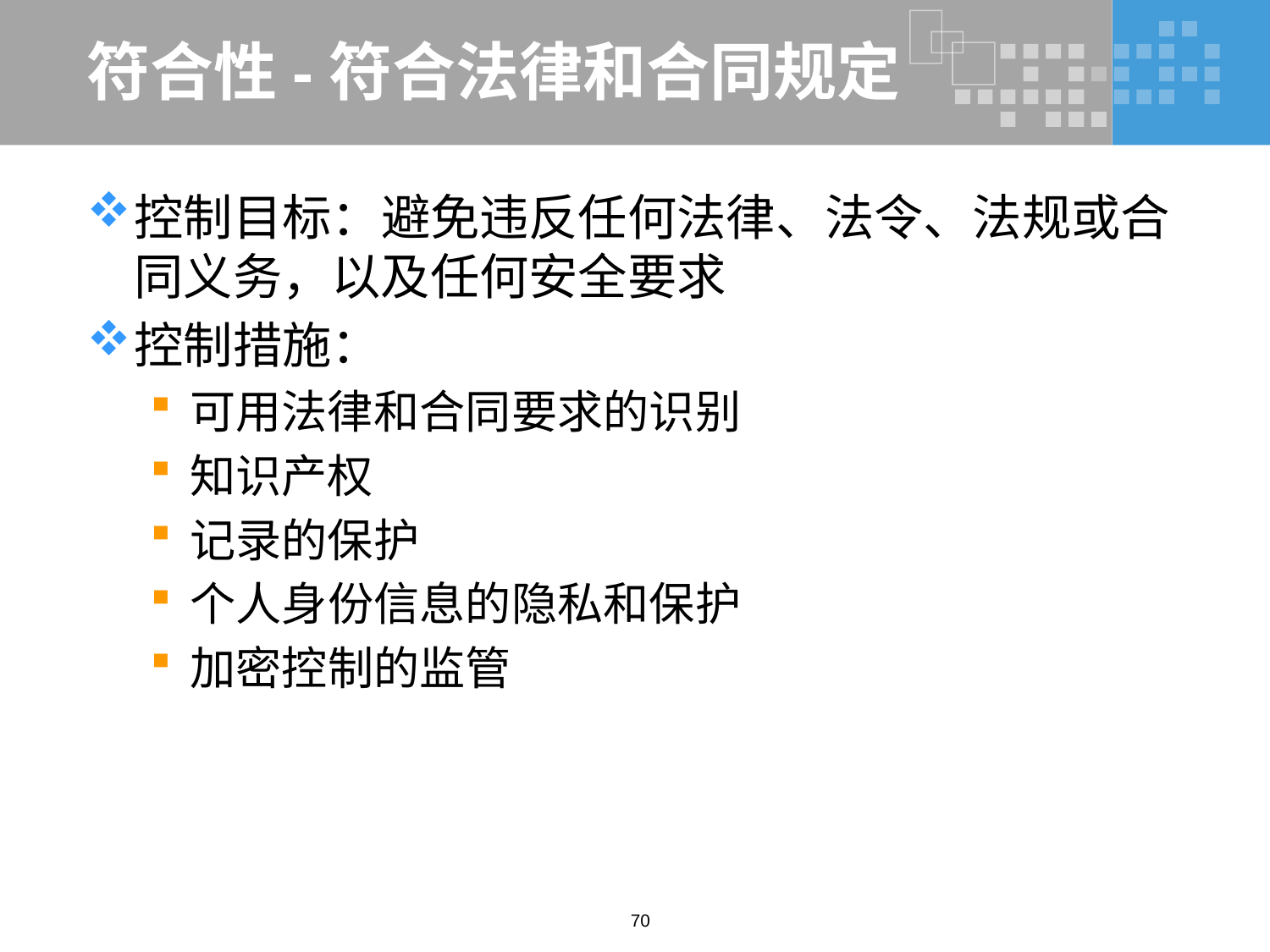

# 符合性-符合法律和合同规定
控制目标：避免违反任何法律、法令、法规或合同义务，以及任何安全要求
控制措施：
可用法律和合同要求的识别
知识产权
记录的保护
个人身份信息的隐私和保护
加密控制的监管

70